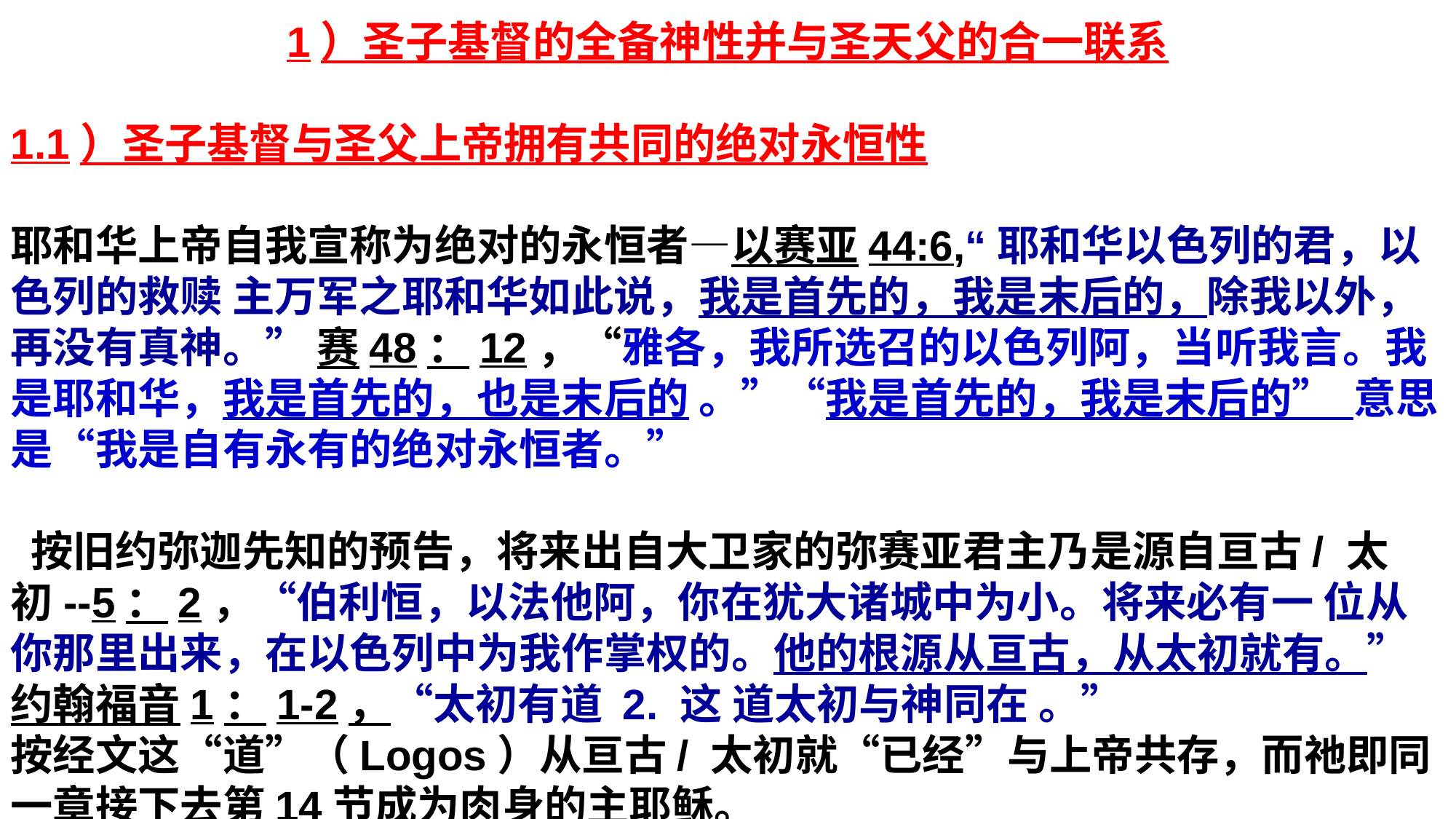

1）圣子基督的全备神性并与圣天父的合一联系

1.1）圣子基督与圣父上帝拥有共同的绝对永恒性

耶和华上帝自我宣称为绝对的永恒者—以赛亚44:6,“耶和华以色列的君，以色列的救赎 主万军之耶和华如此说，我是首先的，我是末后的，除我以外，再没有真神。” 赛48：12，“雅各，我所选召的以色列阿，当听我言。我是耶和华，我是首先的，也是末后的 。”“我是首先的，我是末后的”  意思是“我是自有永有的绝对永恒者。”

 按旧约弥迦先知的预告，将来出自大卫家的弥赛亚君主乃是源自亘古/ 太初--5：2，“伯利恒，以法他阿，你在犹大诸城中为小。将来必有一 位从你那里出来，在以色列中为我作掌权的。他的根源从亘古，从太初就有。”约翰福音1：1-2，“太初有道 2. 这 道太初与神同在 。”
按经文这“道”（Logos）从亘古/ 太初就“已经”与上帝共存，而祂即同一章接下去第14节成为肉身的主耶稣。